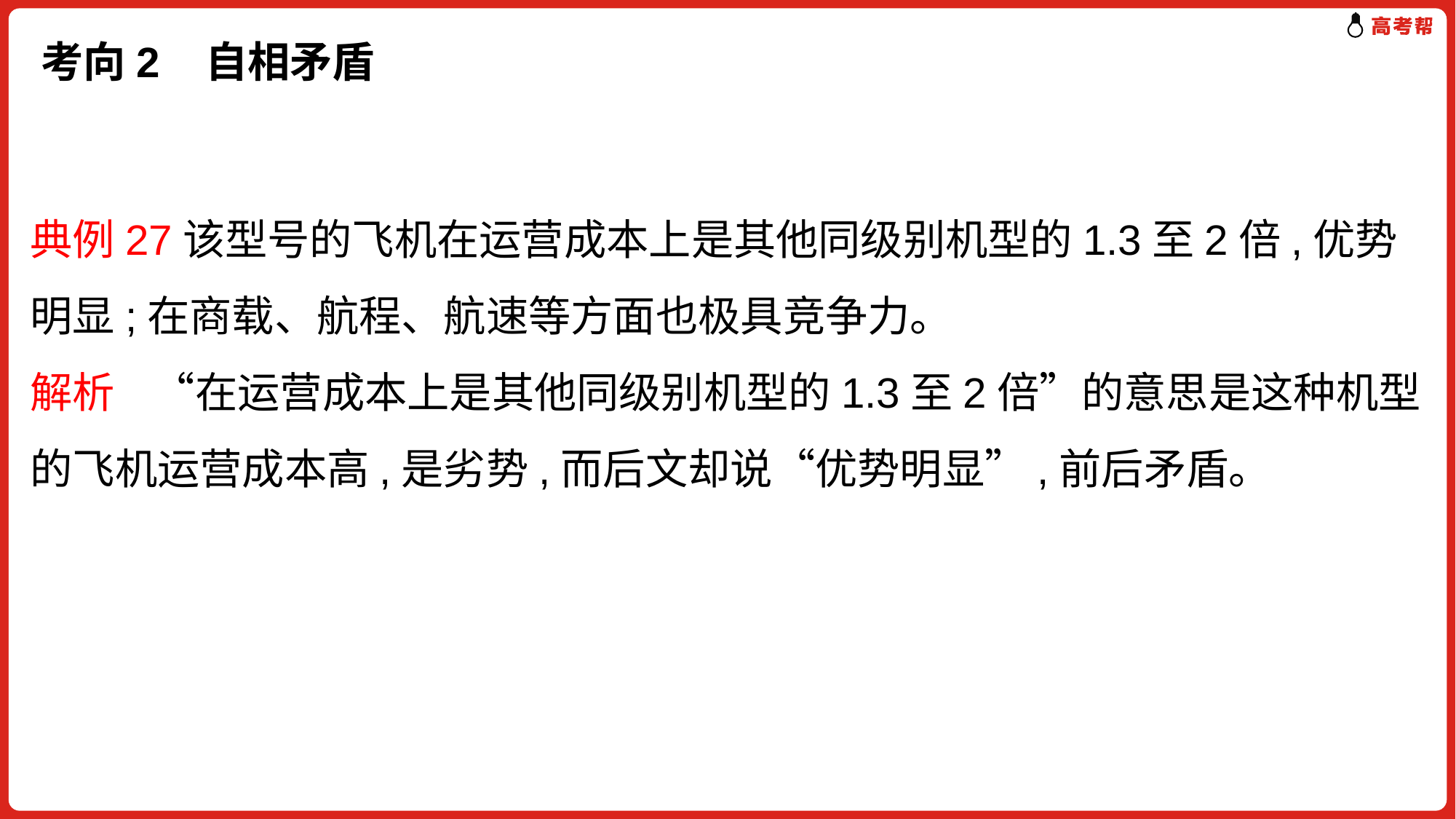

# 考向2   自相矛盾
典例27该型号的飞机在运营成本上是其他同级别机型的1.3至2倍,优势明显;在商载、航程、航速等方面也极具竞争力。
解析    “在运营成本上是其他同级别机型的1.3至2倍”的意思是这种机型的飞机运营成本高,是劣势,而后文却说“优势明显”,前后矛盾。